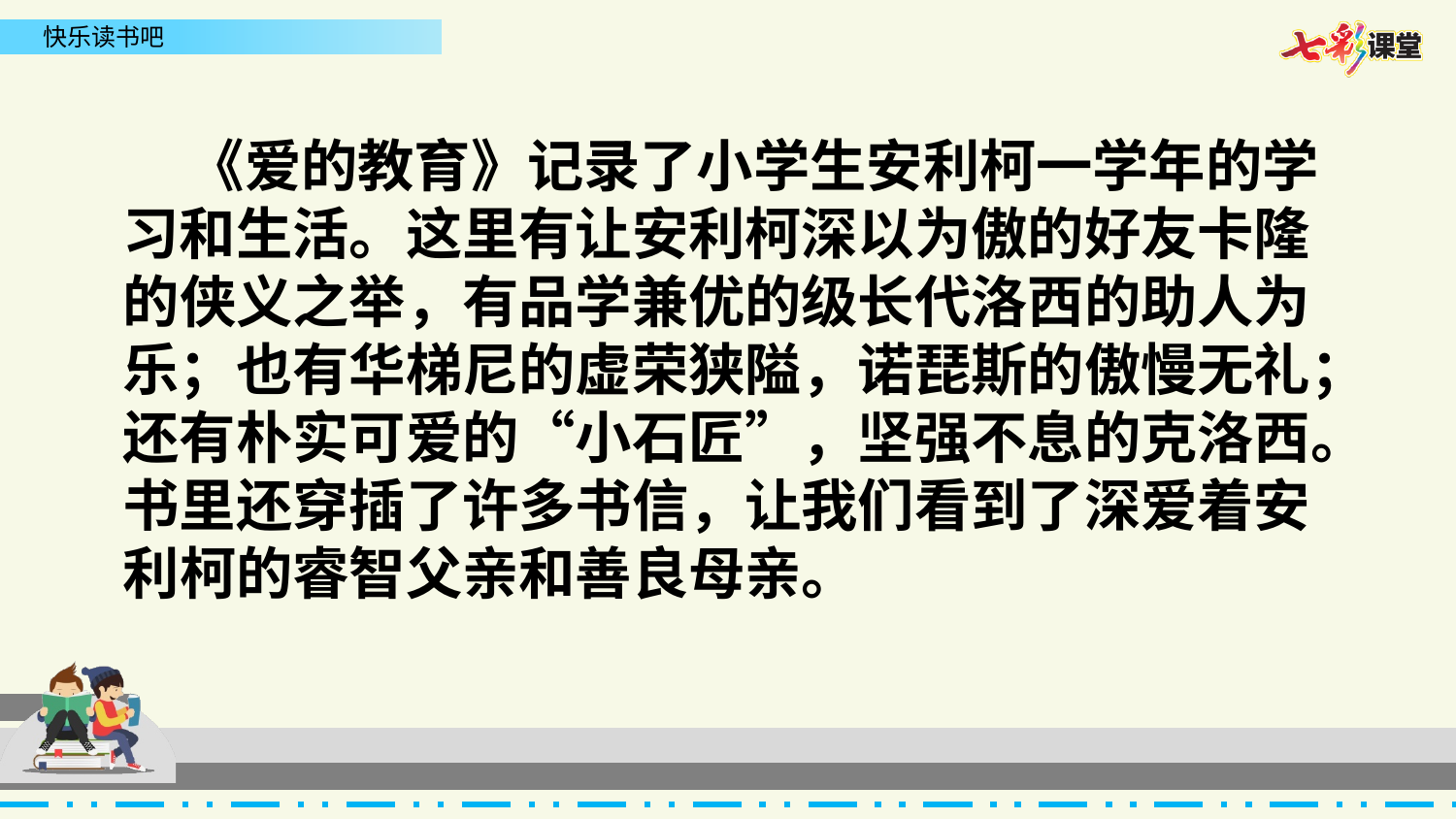

《爱的教育》记录了小学生安利柯一学年的学习和生活。这里有让安利柯深以为傲的好友卡隆的侠义之举，有品学兼优的级长代洛西的助人为乐；也有华梯尼的虚荣狭隘，诺琵斯的傲慢无礼；还有朴实可爱的“小石匠”，坚强不息的克洛西。书里还穿插了许多书信，让我们看到了深爱着安利柯的睿智父亲和善良母亲。